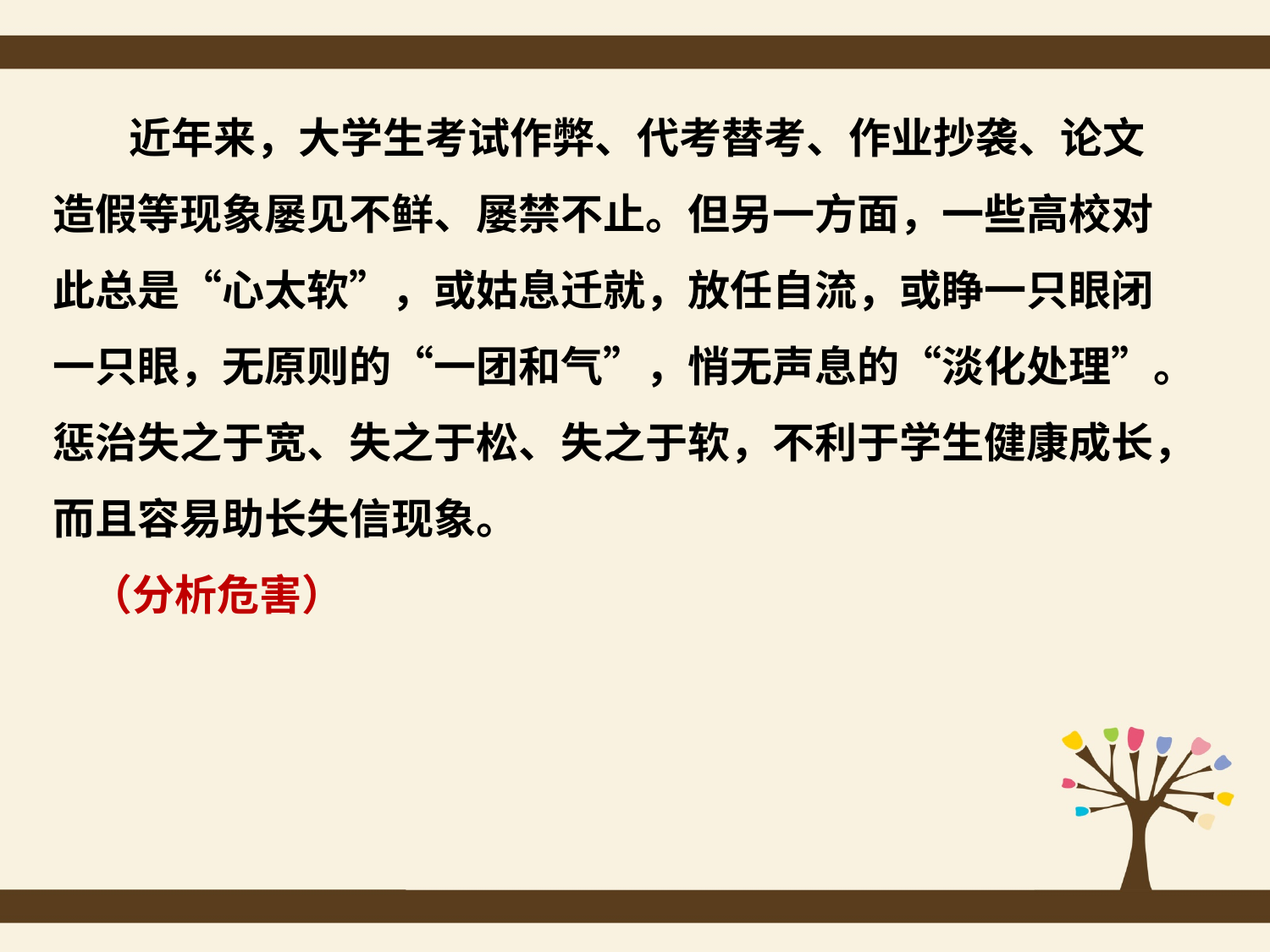

近年来，大学生考试作弊、代考替考、作业抄袭、论文造假等现象屡见不鲜、屡禁不止。但另一方面，一些高校对此总是“心太软”，或姑息迁就，放任自流，或睁一只眼闭一只眼，无原则的“一团和气”，悄无声息的“淡化处理”。惩治失之于宽、失之于松、失之于软，不利于学生健康成长，而且容易助长失信现象。
（分析危害）